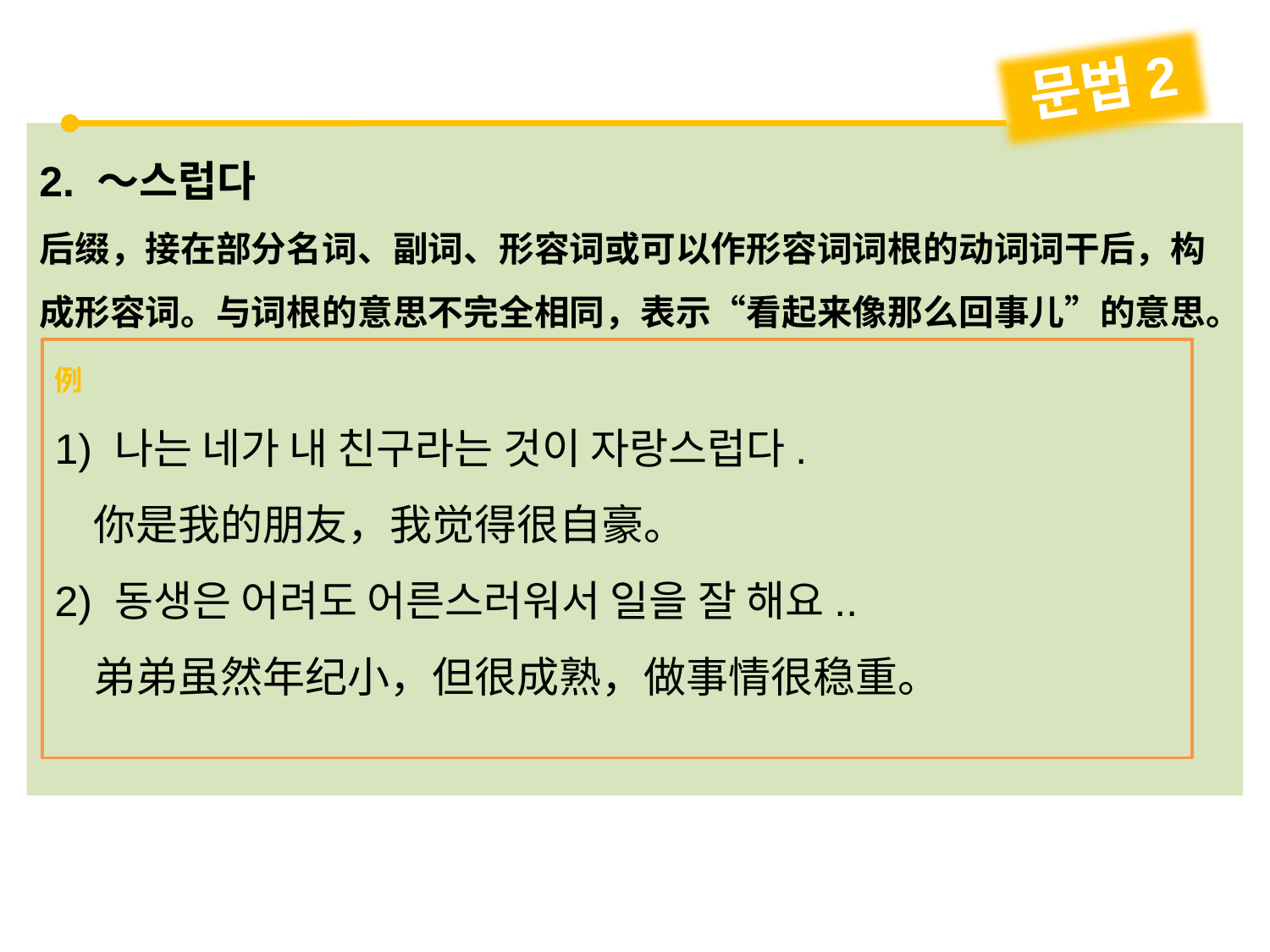

문법2
2. ～스럽다
后缀，接在部分名词、副词、形容词或可以作形容词词根的动词词干后，构成形容词。与词根的意思不完全相同，表示“看起来像那么回事儿”的意思。

例
1) 나는 네가 내 친구라는 것이 자랑스럽다.
   你是我的朋友，我觉得很自豪。
2) 동생은 어려도 어른스러워서 일을 잘 해요..
   弟弟虽然年纪小，但很成熟，做事情很稳重。